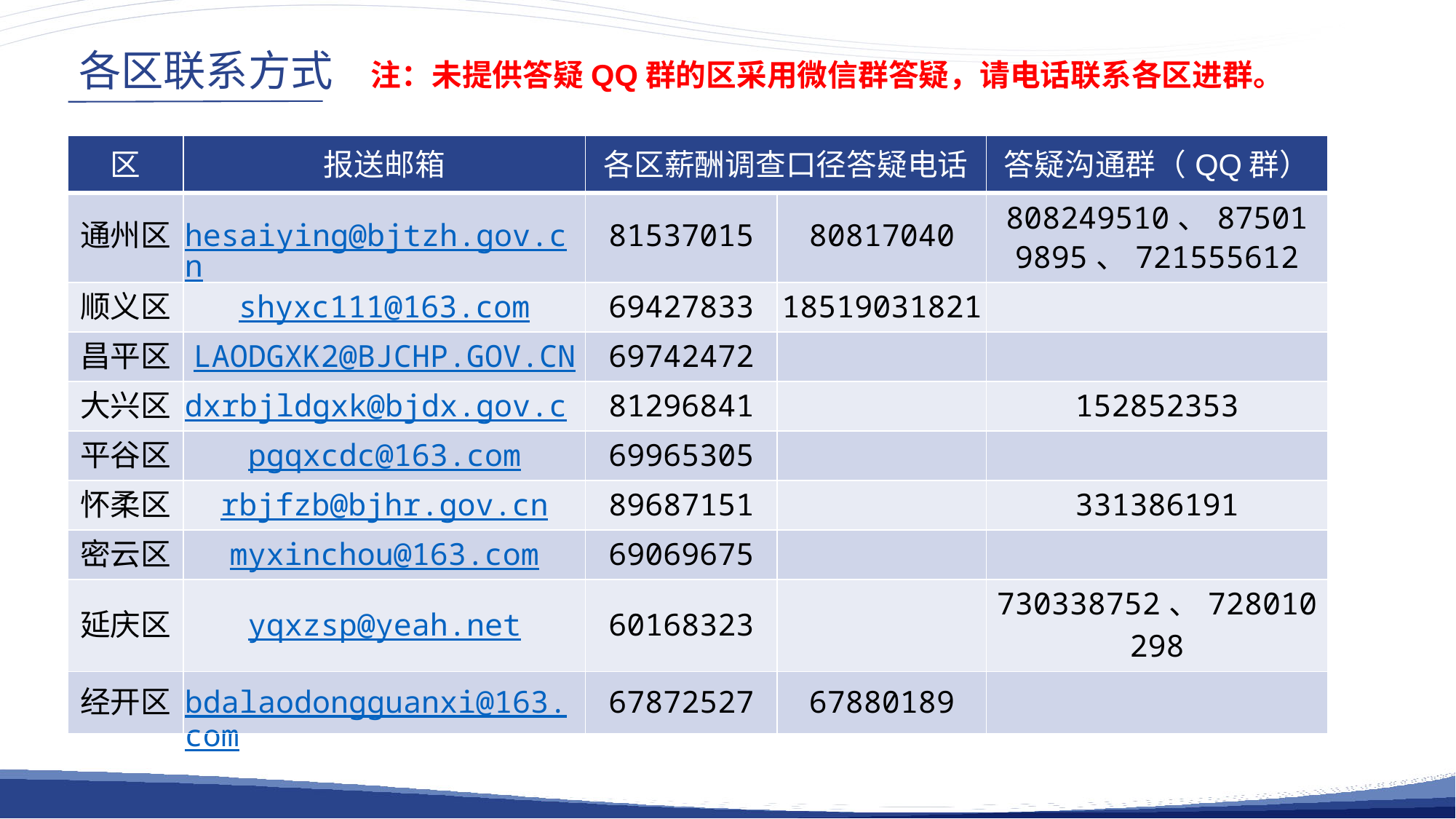

各区联系方式    注：未提供答疑QQ群的区采用微信群答疑，请电话联系各区进群。
| 区 | 报送邮箱 | 各区薪酬调查口径答疑电话 |  | 答疑沟通群（QQ群） |
| --- | --- | --- | --- | --- |
| 通州区 | hesaiying@bjtzh.gov.cn | 81537015 | 80817040 | 808249510、875019895、721555612 |
| 顺义区 | shyxc111@163.com | 69427833 | 18519031821 |  |
| 昌平区 | LAODGXK2@BJCHP.GOV.CN | 69742472 |  |  |
| 大兴区 | dxrbjldgxk@bjdx.gov.cn | 81296841 |  | 152852353 |
| 平谷区 | pgqxcdc@163.com | 69965305 |  |  |
| 怀柔区 | rbjfzb@bjhr.gov.cn | 89687151 |  | 331386191 |
| 密云区 | myxinchou@163.com | 69069675 |  |  |
| 延庆区 | yqxzsp@yeah.net | 60168323 |  | 730338752、728010298 |
| 经开区 | bdalaodongguanxi@163.com | 67872527 | 67880189 |  |